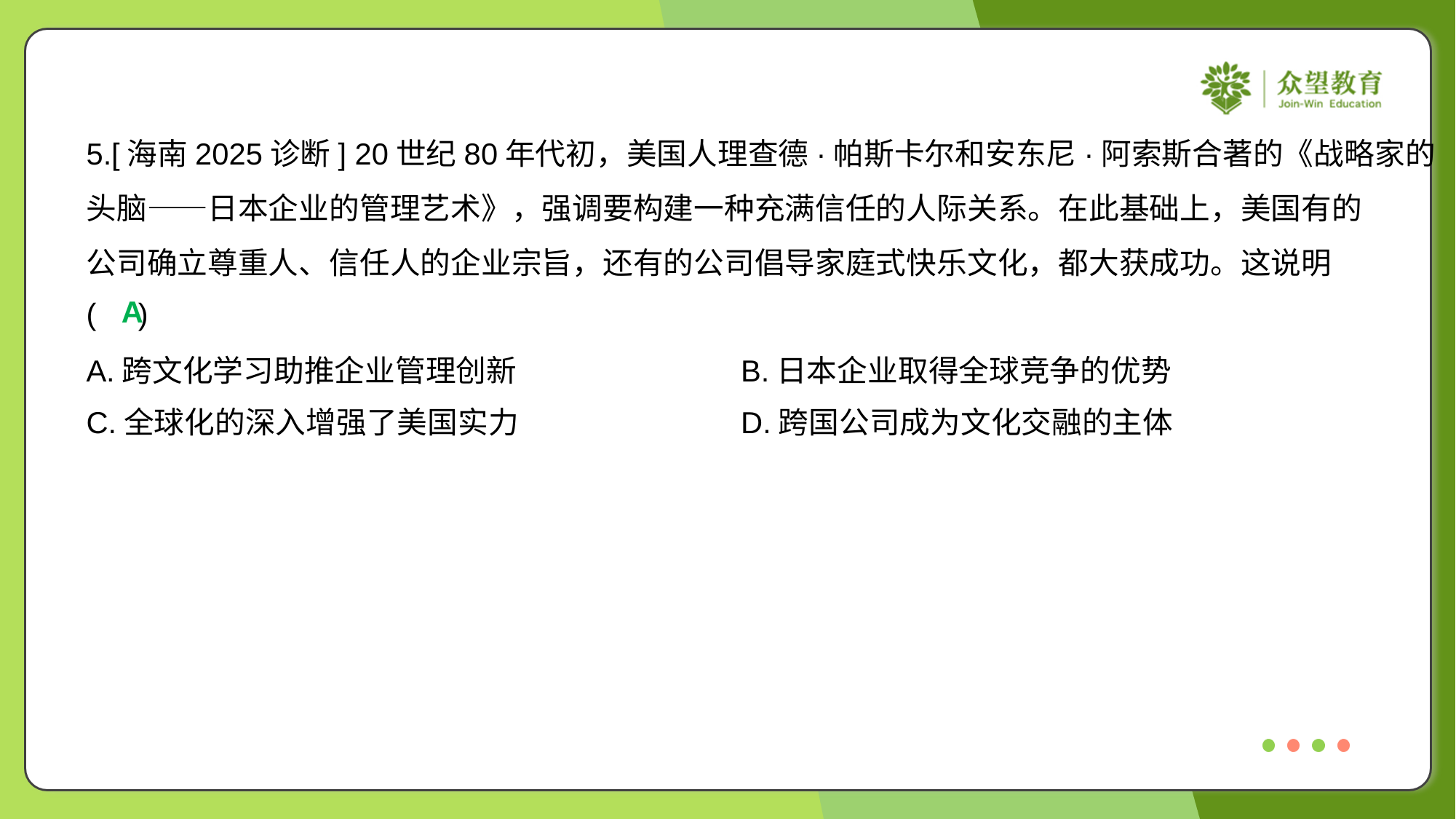

5.[海南2025诊断] 20世纪80年代初，美国人理查德·帕斯卡尔和安东尼·阿索斯合著的《战略家的
头脑——日本企业的管理艺术》，强调要构建一种充满信任的人际关系。在此基础上，美国有的
公司确立尊重人、信任人的企业宗旨，还有的公司倡导家庭式快乐文化，都大获成功。这说明
(     )
A
A.跨文化学习助推企业管理创新	B.日本企业取得全球竞争的优势
C.全球化的深入增强了美国实力	D.跨国公司成为文化交融的主体